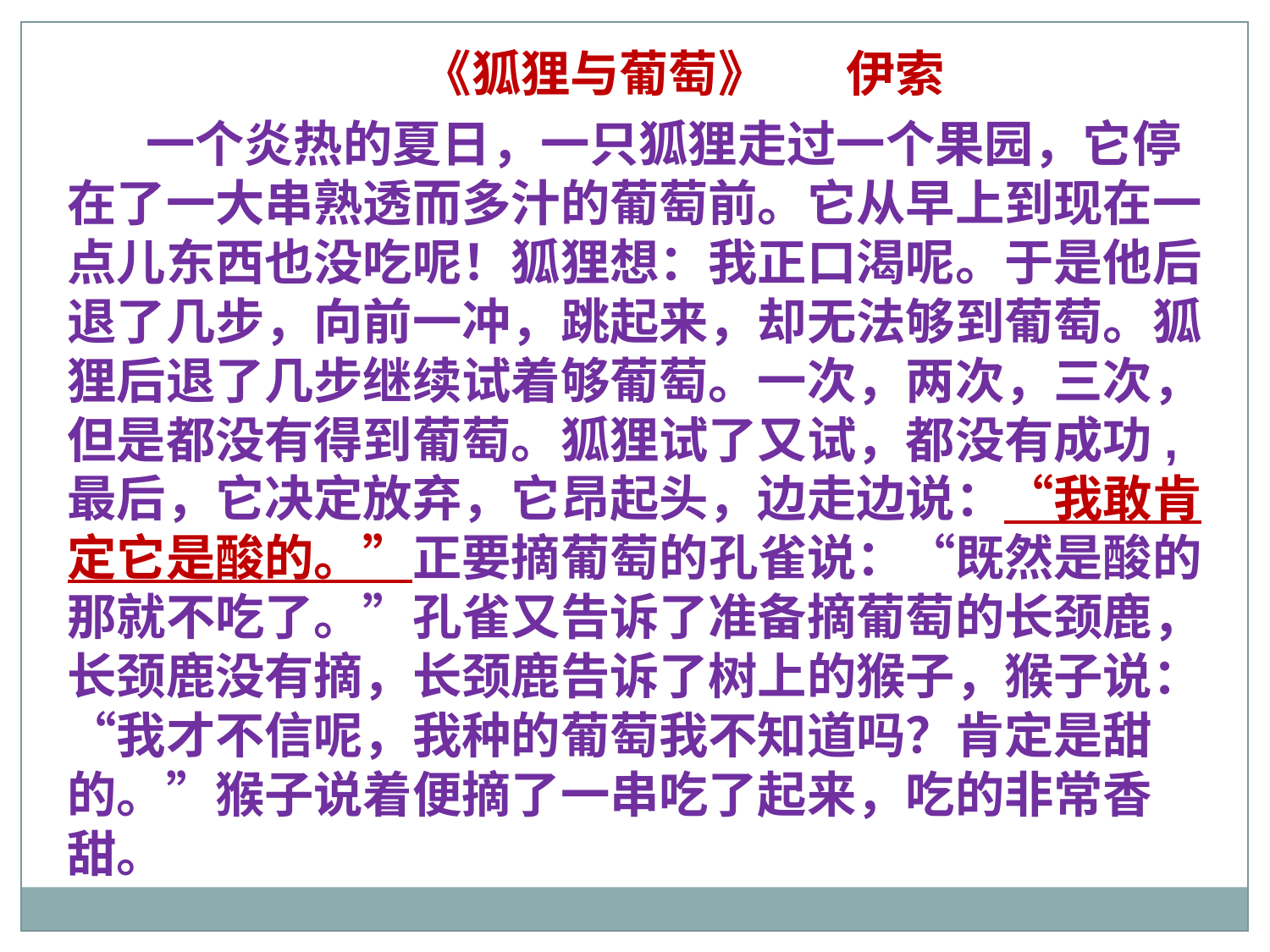

《狐狸与葡萄》       伊索
  一个炎热的夏日，一只狐狸走过一个果园，它停在了一大串熟透而多汁的葡萄前。它从早上到现在一点儿东西也没吃呢！狐狸想：我正口渴呢。于是他后退了几步，向前一冲，跳起来，却无法够到葡萄。狐狸后退了几步继续试着够葡萄。一次，两次，三次，但是都没有得到葡萄。狐狸试了又试，都没有成功,最后，它决定放弃，它昂起头，边走边说：“我敢肯定它是酸的。”正要摘葡萄的孔雀说：“既然是酸的那就不吃了。”孔雀又告诉了准备摘葡萄的长颈鹿，长颈鹿没有摘，长颈鹿告诉了树上的猴子，猴子说：“我才不信呢，我种的葡萄我不知道吗？肯定是甜的。”猴子说着便摘了一串吃了起来，吃的非常香甜。